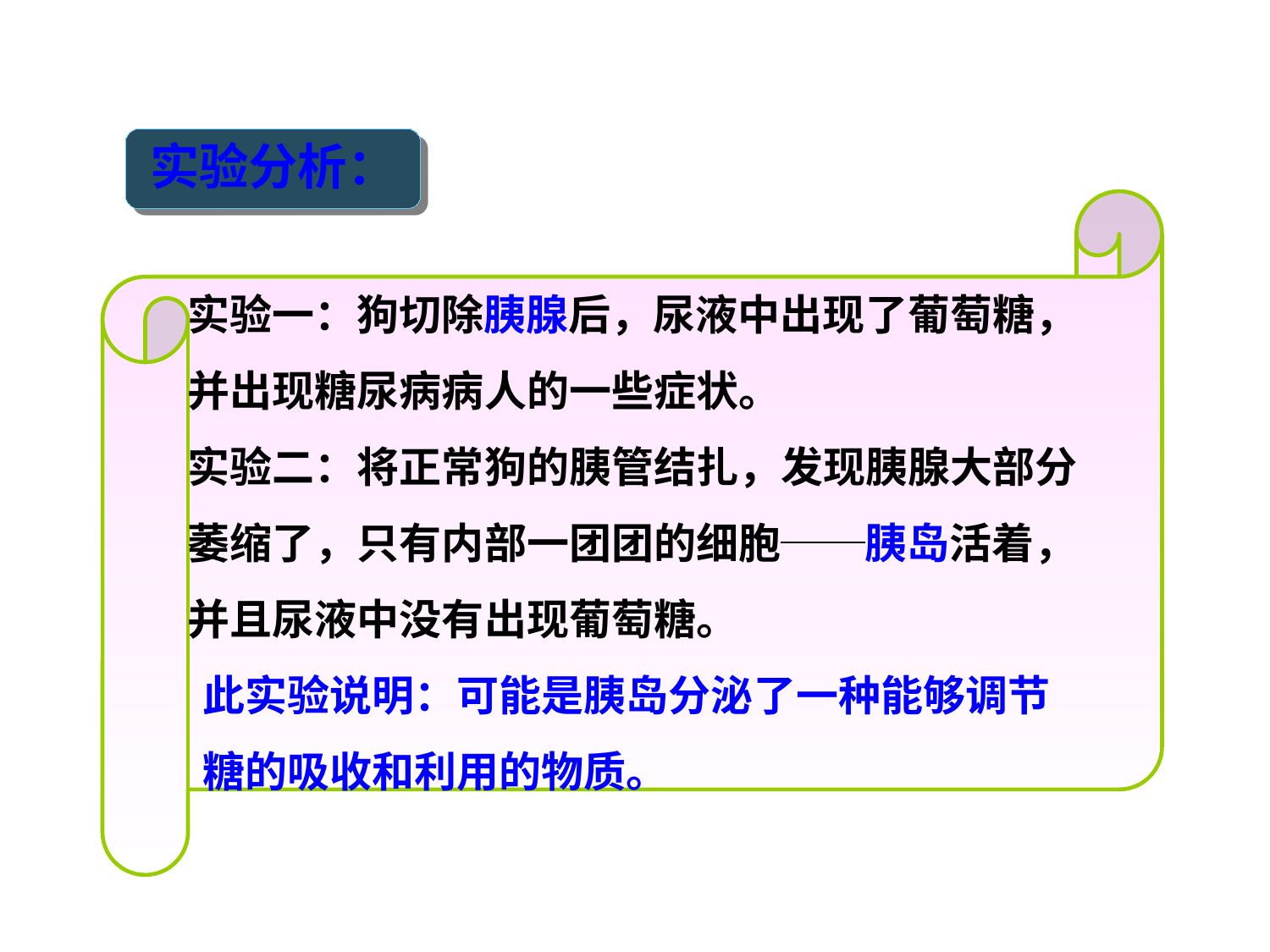

实验分析：

实验一：狗切除胰腺后，尿液中出现了葡萄糖，并出现糖尿病病人的一些症状。
实验二：将正常狗的胰管结扎，发现胰腺大部分萎缩了，只有内部一团团的细胞──胰岛活着，并且尿液中没有出现葡萄糖。
此实验说明：可能是胰岛分泌了一种能够调节糖的吸收和利用的物质。